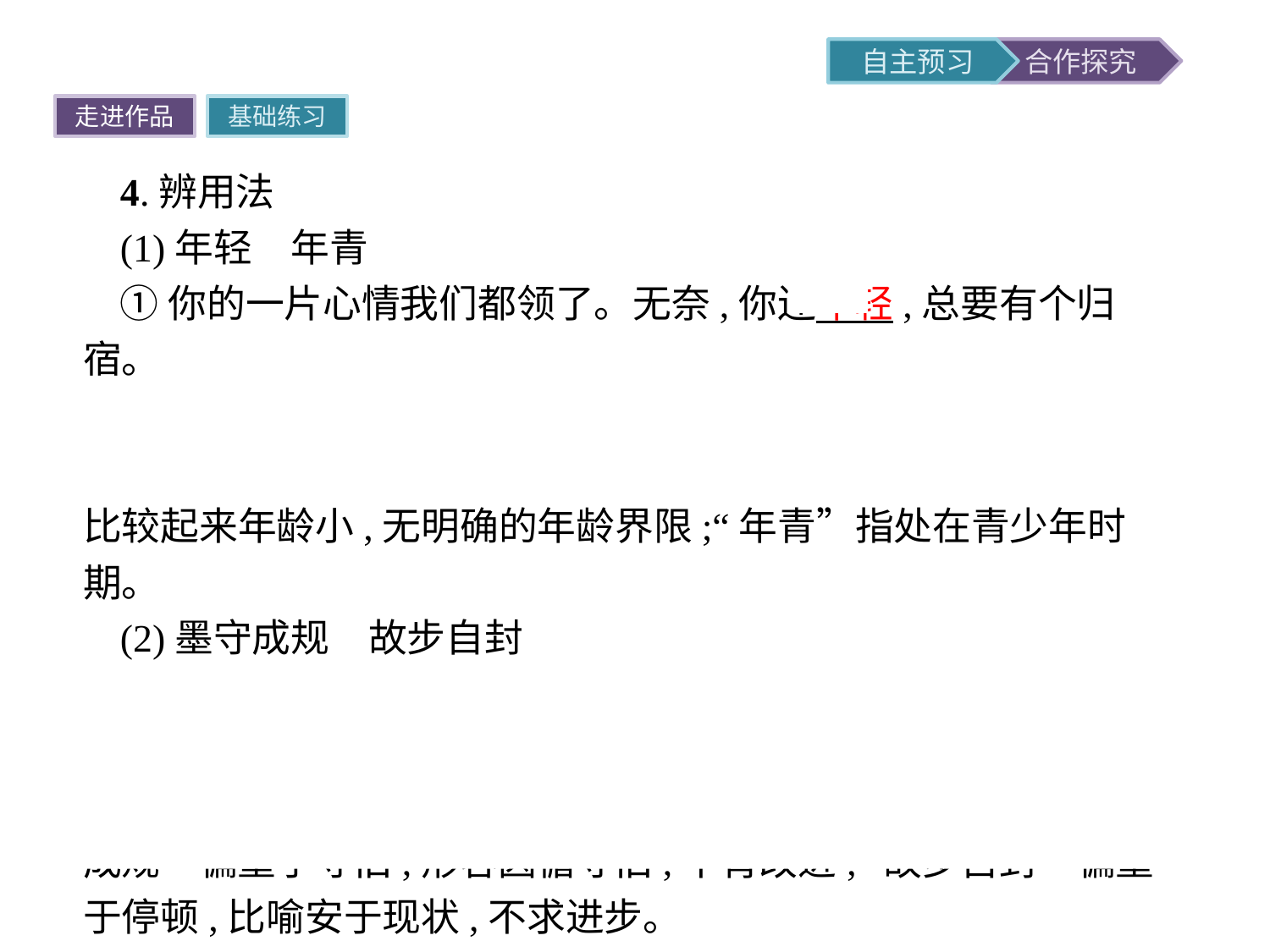

走进作品
基础练习
4.辨用法
(1)年轻　年青
①你的一片心情我们都领了。无奈,你还年轻,总要有个归宿。
②这部电影是反映大学生生活的,很适合年青人观看。
提示二者都有年龄小之意。“年轻”除“年青”义外,还表示比较起来年龄小,无明确的年龄界限;“年青”指处在青少年时期。
(2)墨守成规　故步自封
①我们学习别人的东西,要善于消化吸收,不能墨守成规。
②在成绩面前,我们不能骄傲自满,故步自封。
提示二者都有“因循守旧,不求进步或革新”的意思。“墨守成规”偏重于守旧,形容因循守旧,不肯改进;“故步自封”偏重于停顿,比喻安于现状,不求进步。